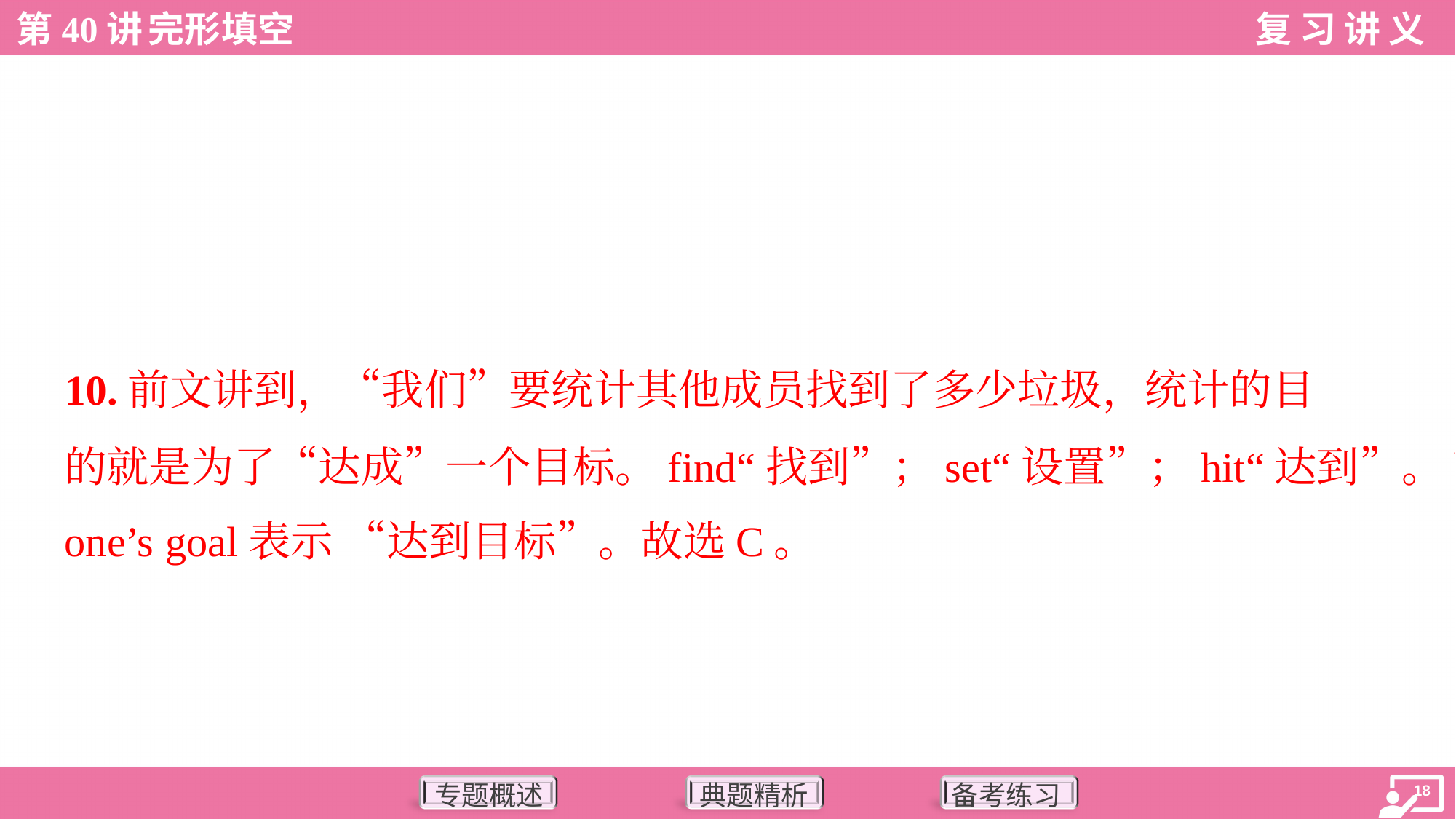

10.前文讲到，“我们”要统计其他成员找到了多少垃圾，统计的目
的就是为了“达成”一个目标。find“找到”；set“设置”；hit“达到”。hit
one’s goal表示 “达到目标”。故选C。